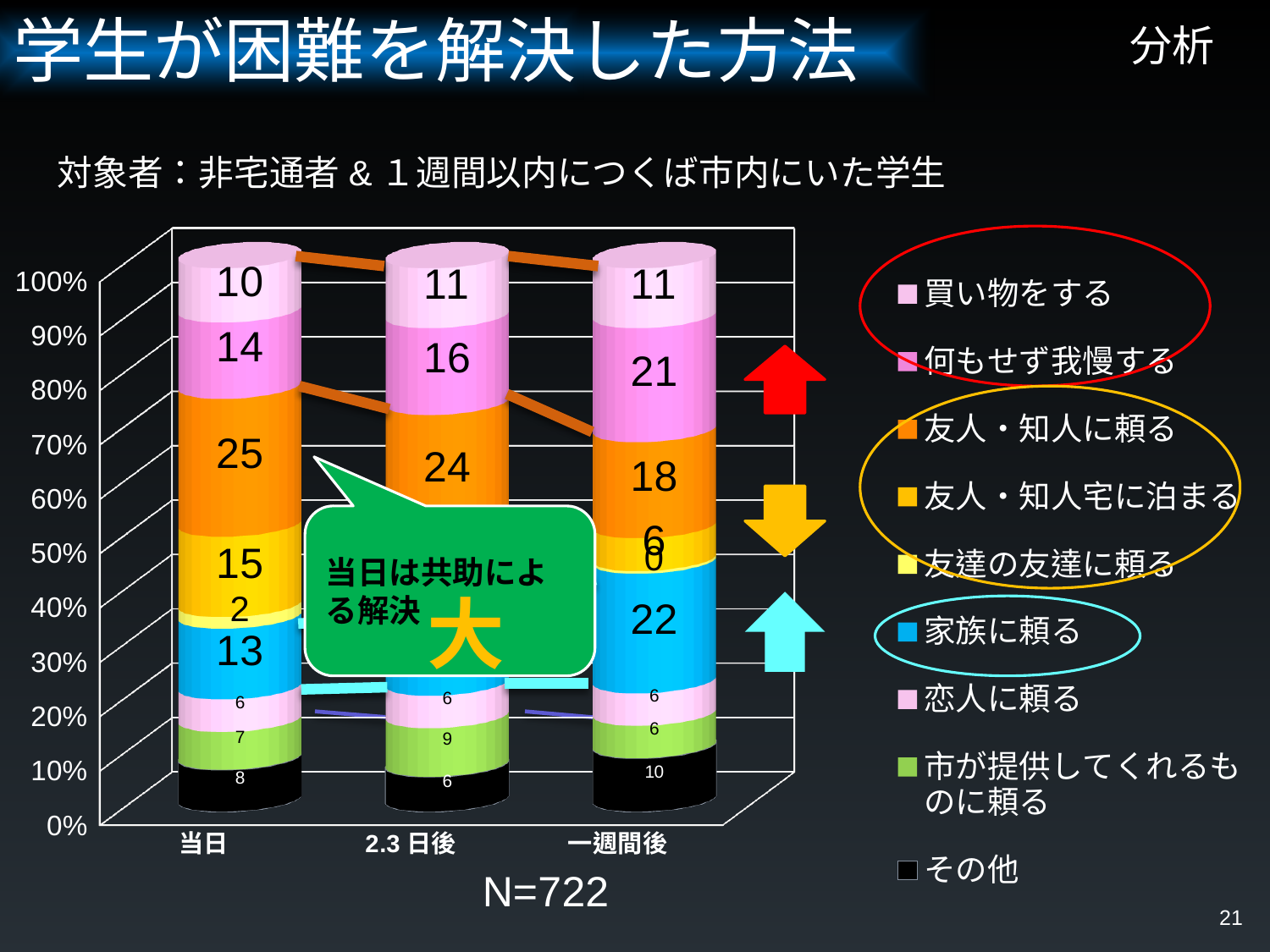

学生が困難を解決した方法
# 分析

対象者：非宅通者&１週間以内につくば市内にいた学生

[unsupported chart]

当日は共助による解決
大

21